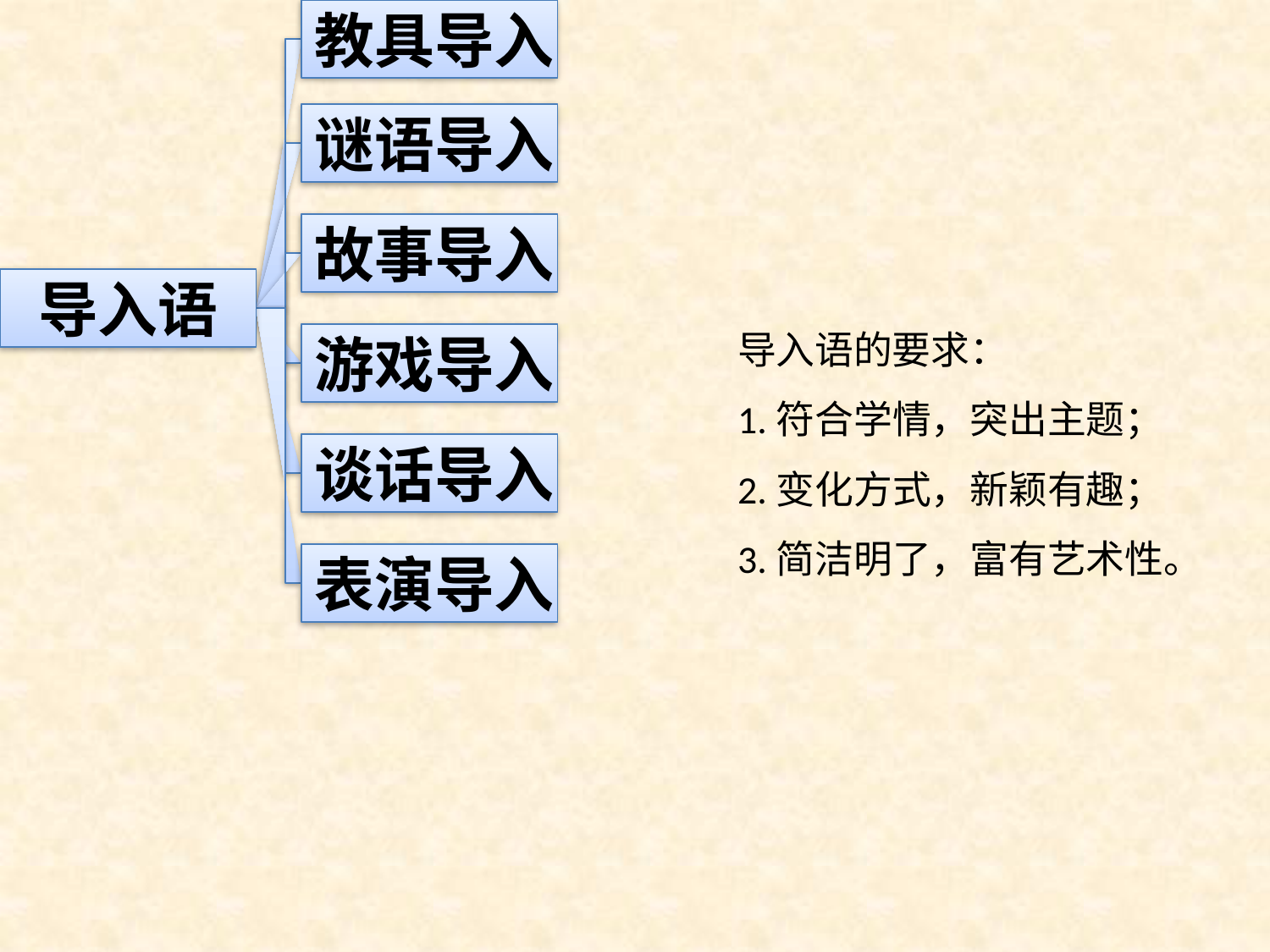

导入语
教具导入
谜语导入
故事导入
游戏导入
谈话导入
表演导入
导入语的要求：
1.符合学情，突出主题；
2.变化方式，新颖有趣；
3.简洁明了，富有艺术性。